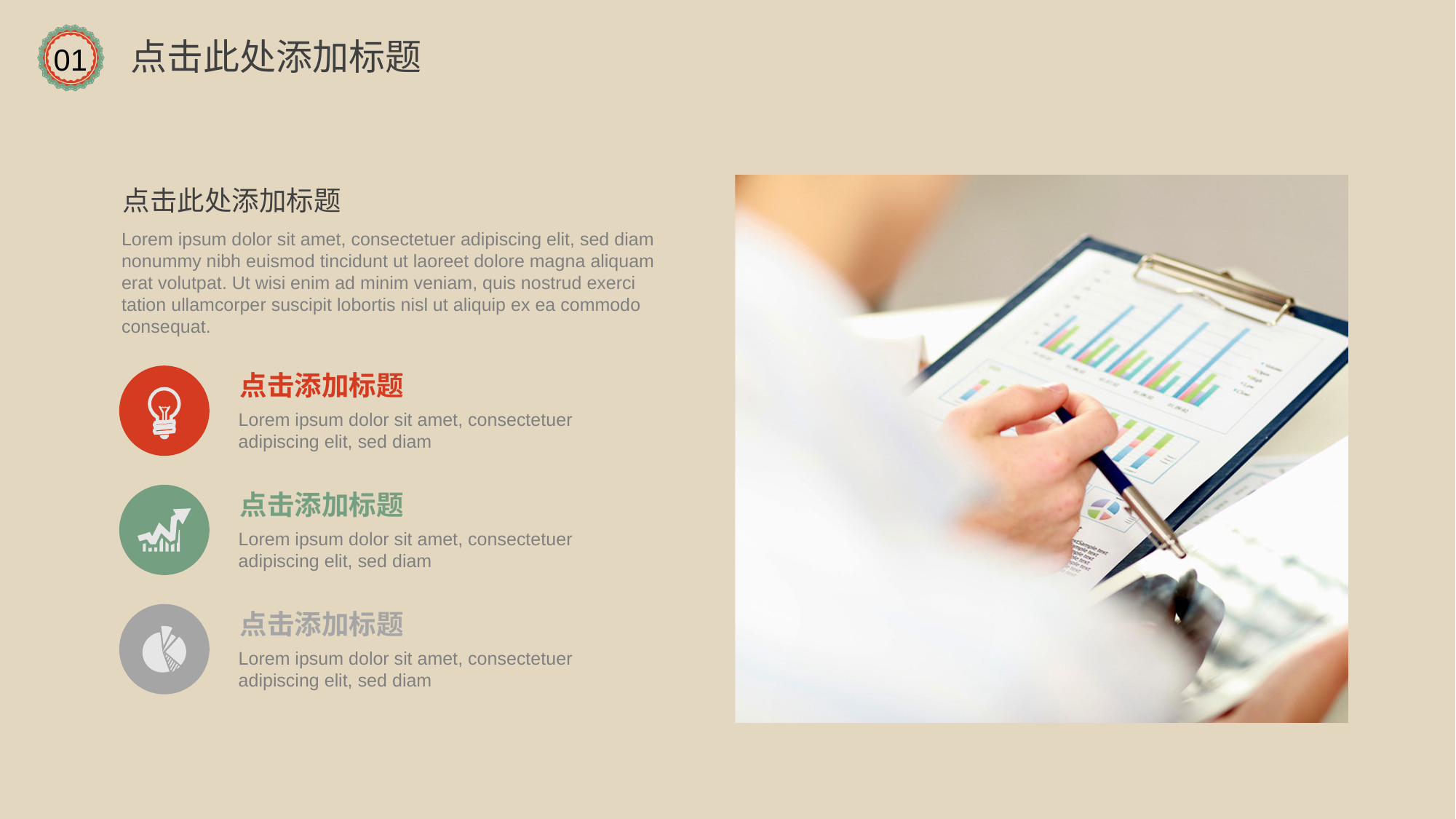

点击此处添加标题
01

点击此处添加标题
Lorem ipsum dolor sit amet, consectetuer adipiscing elit, sed diam nonummy nibh euismod tincidunt ut laoreet dolore magna aliquam erat volutpat. Ut wisi enim ad minim veniam, quis nostrud exerci tation ullamcorper suscipit lobortis nisl ut aliquip ex ea commodo consequat.
点击添加标题
Lorem ipsum dolor sit amet, consectetuer adipiscing elit, sed diam

点击添加标题
Lorem ipsum dolor sit amet, consectetuer adipiscing elit, sed diam

点击添加标题
Lorem ipsum dolor sit amet, consectetuer adipiscing elit, sed diam